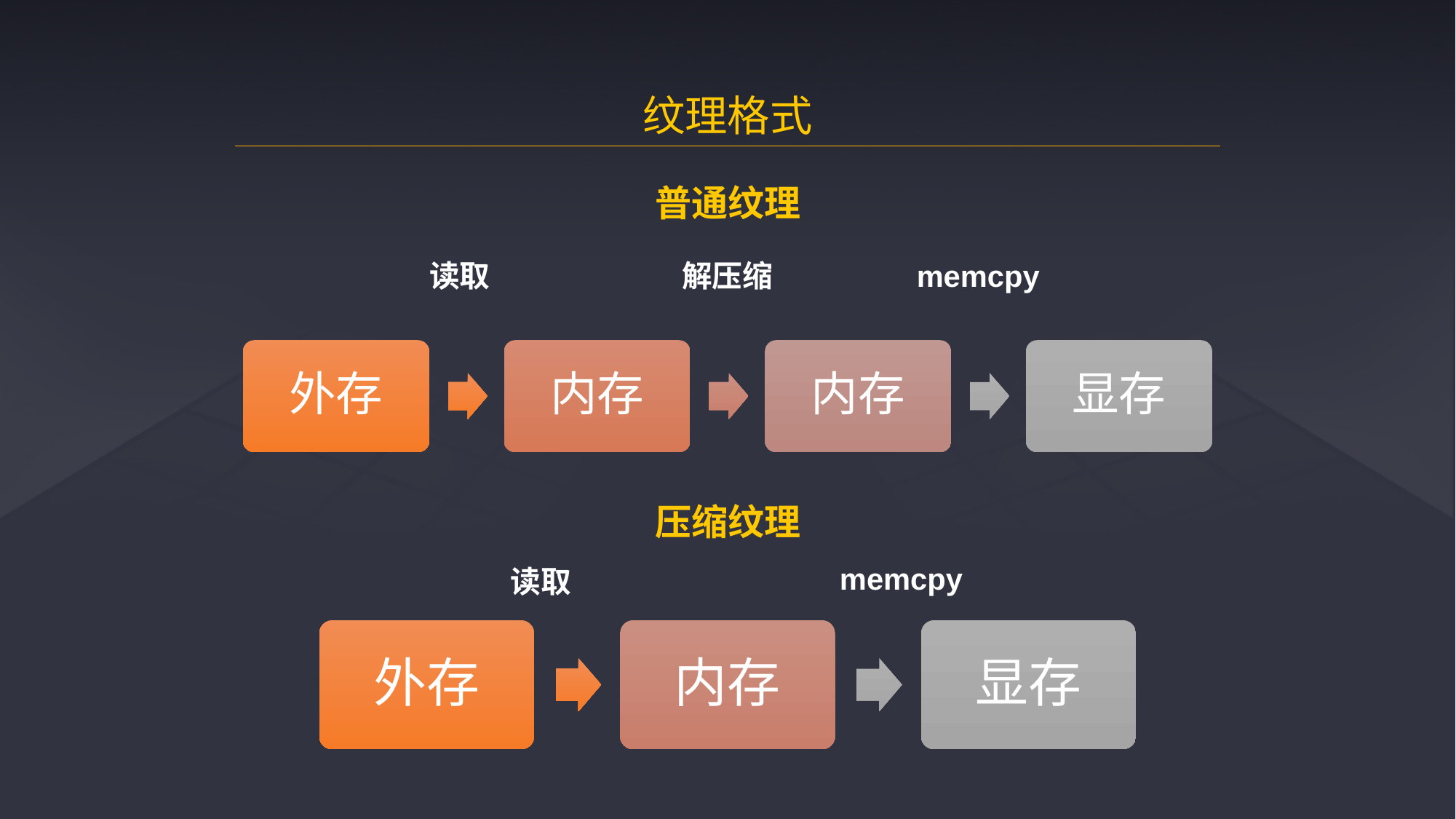

纹理格式

普通纹理
读取
解压缩
memcpy

外存

内存

内存

显存

压缩纹理
memcpy
读取

外存

内存

显存